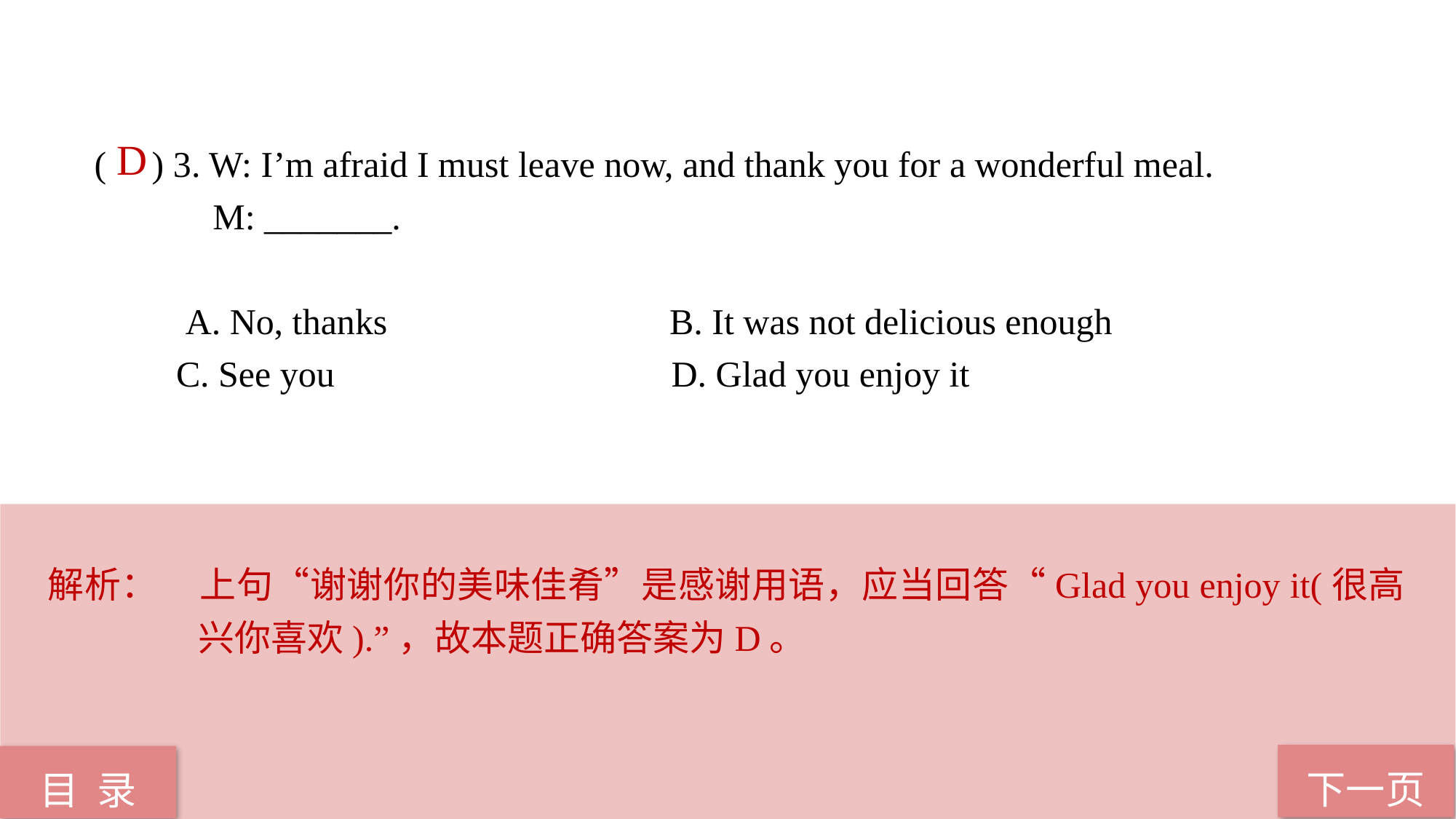

D
(     ) 3. W: I’m afraid I must leave now, and thank you for a wonderful meal.
             M: _______.

          A. No, thanks                               B. It was not delicious enough
         C. See you                                     D. Glad you enjoy it
解析：	上句“谢谢你的美味佳肴”是感谢用语，应当回答“Glad you enjoy it(很高兴你喜欢).”，故本题正确答案为D。